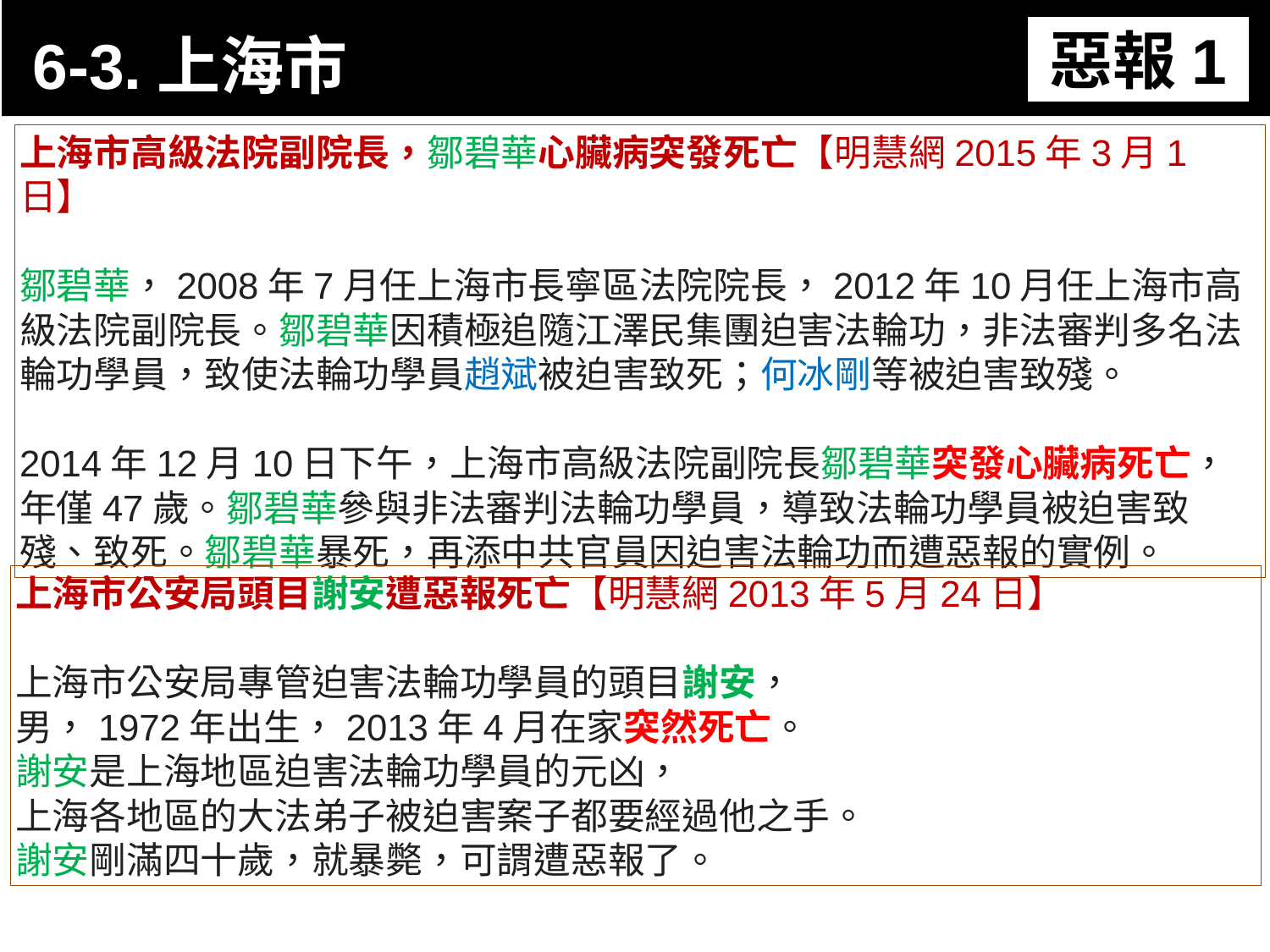

6-3.上海市
11-3. XX市官員惡報實例
惡報1
上海市高級法院副院長，鄒碧華心臟病突發死亡【明慧網2015年3月1日】

鄒碧華，2008年7月任上海市長寧區法院院長，2012年10月任上海市高級法院副院長。鄒碧華因積極追隨江澤民集團迫害法輪功，非法審判多名法輪功學員，致使法輪功學員趙斌被迫害致死；何冰剛等被迫害致殘。

2014年12月10日下午，上海市高級法院副院長鄒碧華突發心臟病死亡，
年僅47歲。鄒碧華參與非法審判法輪功學員，導致法輪功學員被迫害致殘、致死。鄒碧華暴死，再添中共官員因迫害法輪功而遭惡報的實例。
上海市公安局頭目謝安遭惡報死亡【明慧網2013年5月24日】

上海市公安局專管迫害法輪功學員的頭目謝安，
男，1972年出生，2013年4月在家突然死亡。
謝安是上海地區迫害法輪功學員的元凶，
上海各地區的大法弟子被迫害案子都要經過他之手。
謝安剛滿四十歲，就暴斃，可謂遭惡報了。